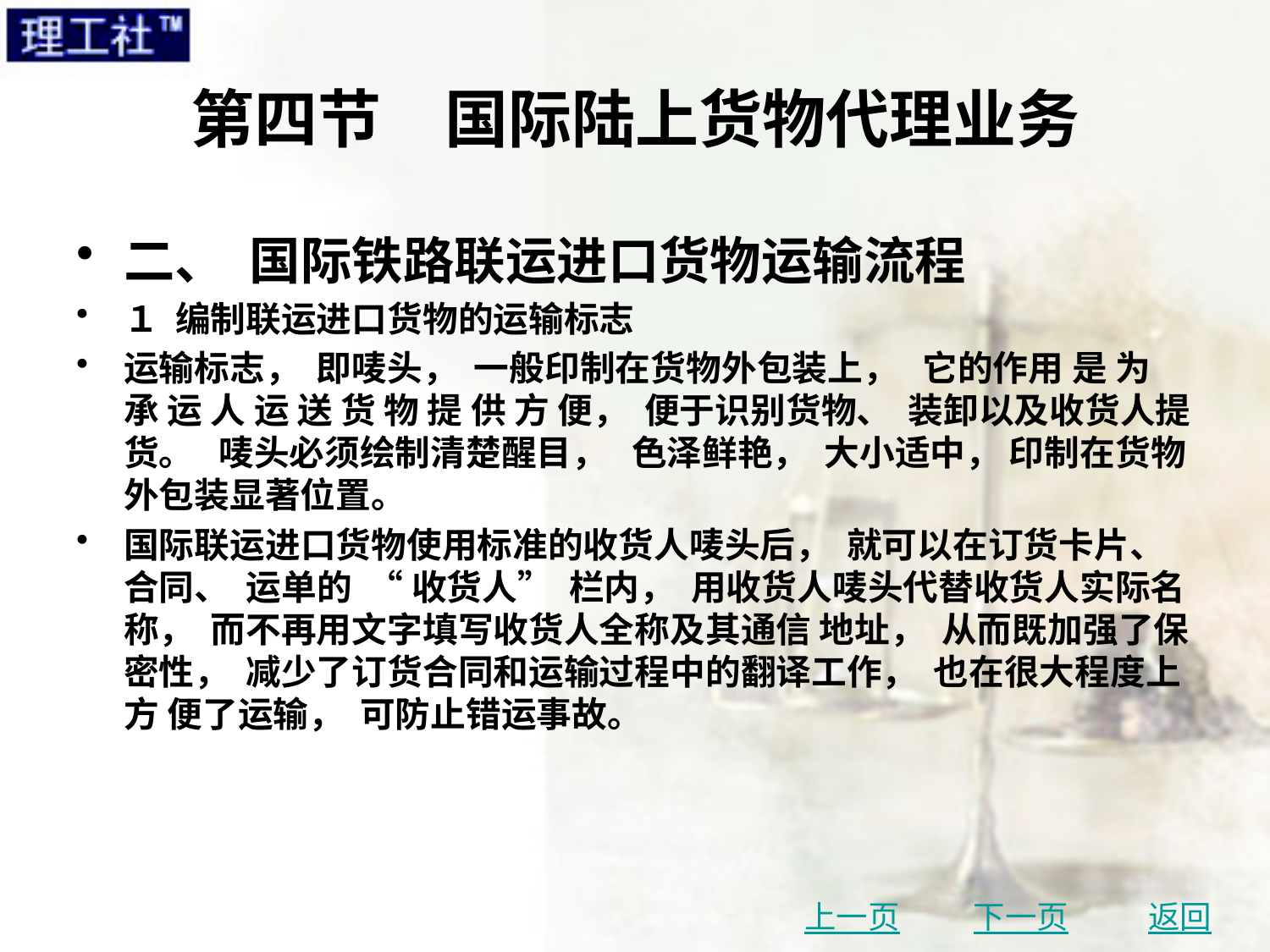

# 第四节　国际陆上货物代理业务
二、  国际铁路联运进口货物运输流程
１  编制联运进口货物的运输标志
运输标志，  即唛头，  一般印制在货物外包装上，   它的作用 是 为 承 运 人 运 送 货 物 提 供 方 便，  便于识别货物、  装卸以及收货人提货。   唛头必须绘制清楚醒目，   色泽鲜艳，  大小适中， 印制在货物外包装显著位置。
国际联运进口货物使用标准的收货人唛头后，  就可以在订货卡片、  合同、  运单的  “ 收货人”  栏内，  用收货人唛头代替收货人实际名称，  而不再用文字填写收货人全称及其通信 地址，  从而既加强了保密性，  减少了订货合同和运输过程中的翻译工作，  也在很大程度上方 便了运输，  可防止错运事故。
上一页
下一页
返回